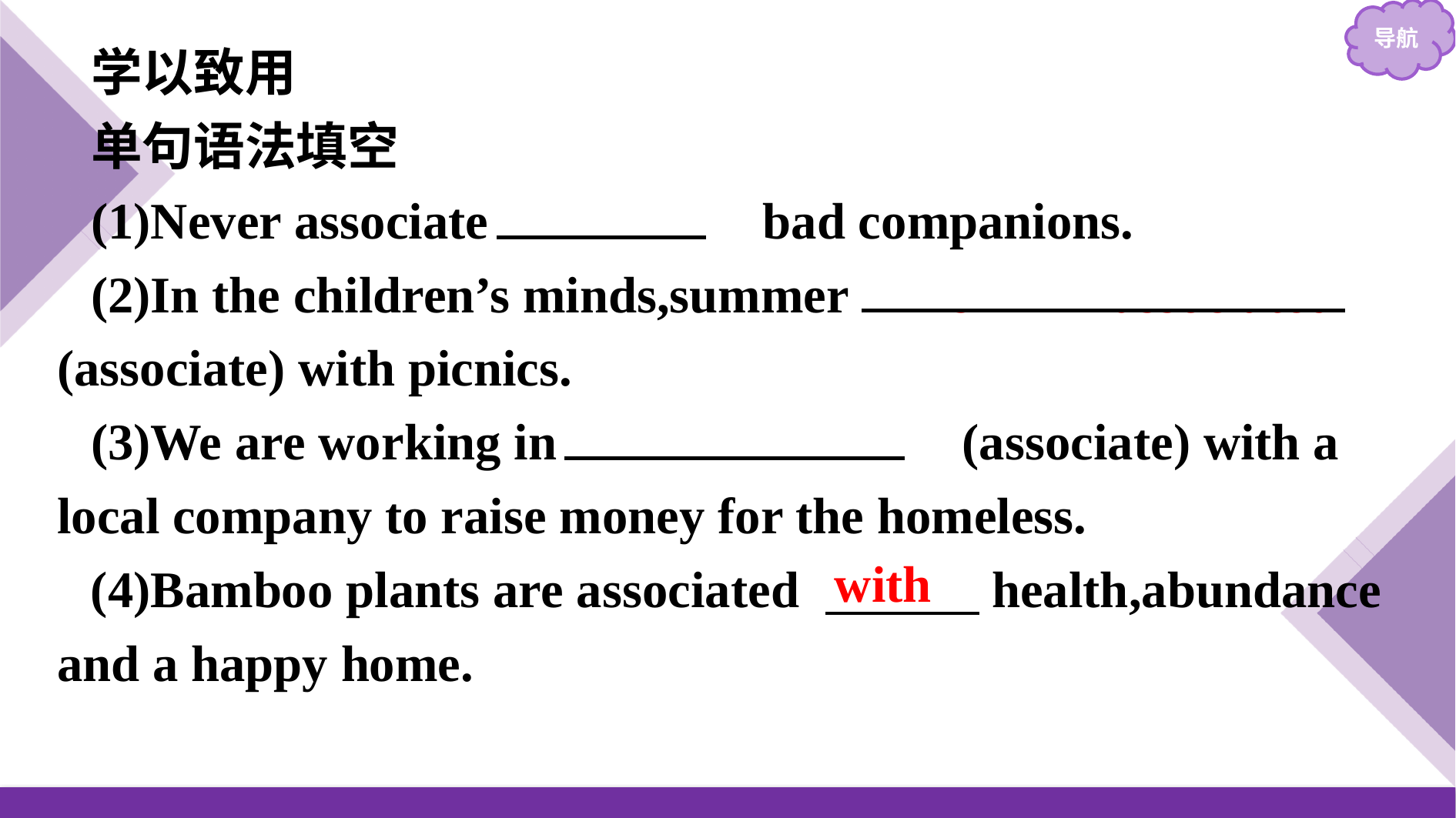

学以致用
单句语法填空
(1)Never associate 　with　 bad companions.
(2)In the children’s minds,summer 　is　 　associated　(associate) with picnics.
(3)We are working in 　association　(associate) with a local company to raise money for the homeless.
(4)Bamboo plants are associated 　　　health,abundance and a happy home.

with